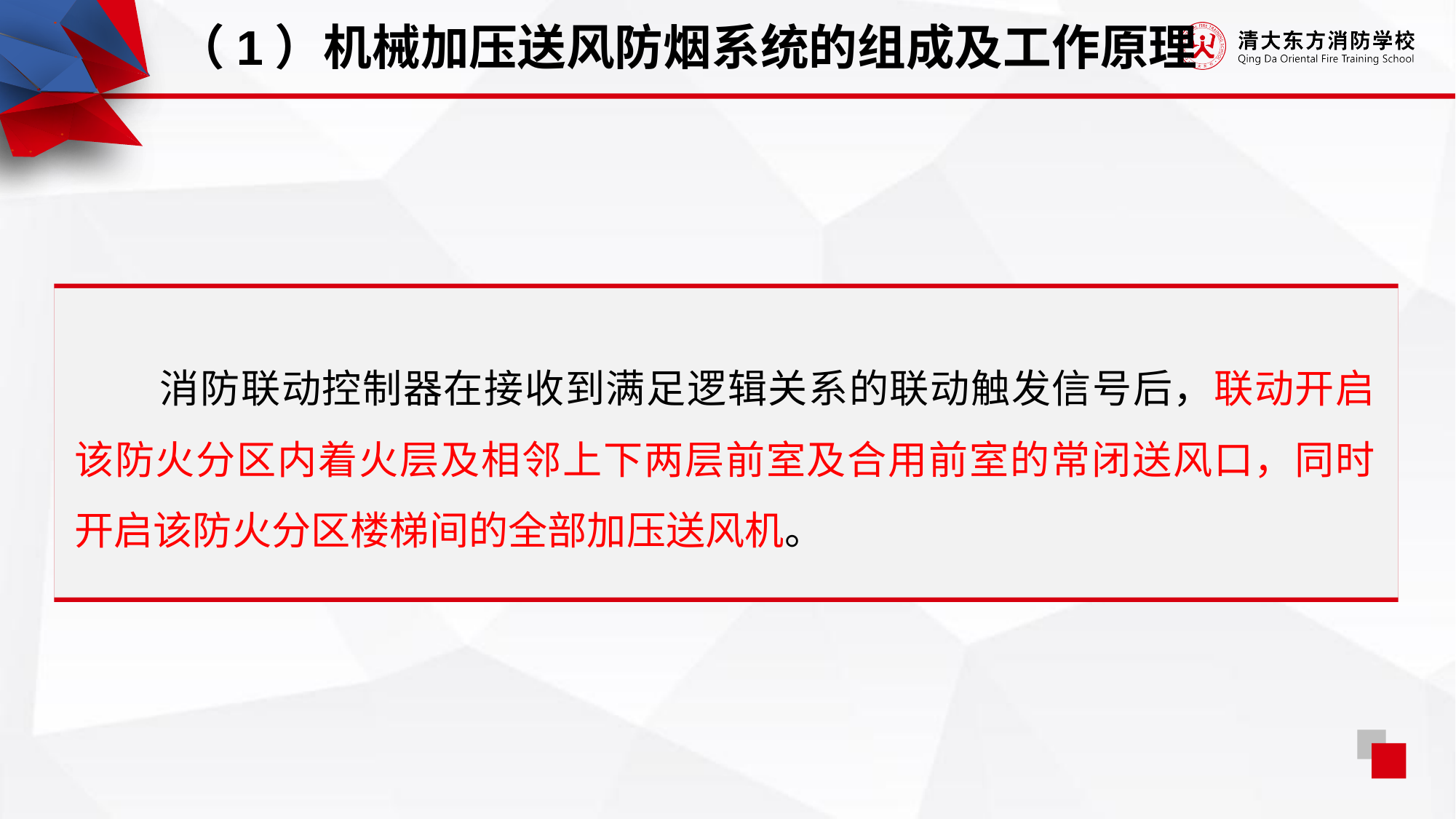

（1）机械加压送风防烟系统的组成及工作原理

消防联动控制器在接收到满足逻辑关系的联动触发信号后，联动开启该防火分区内着火层及相邻上下两层前室及合用前室的常闭送风口，同时开启该防火分区楼梯间的全部加压送风机。